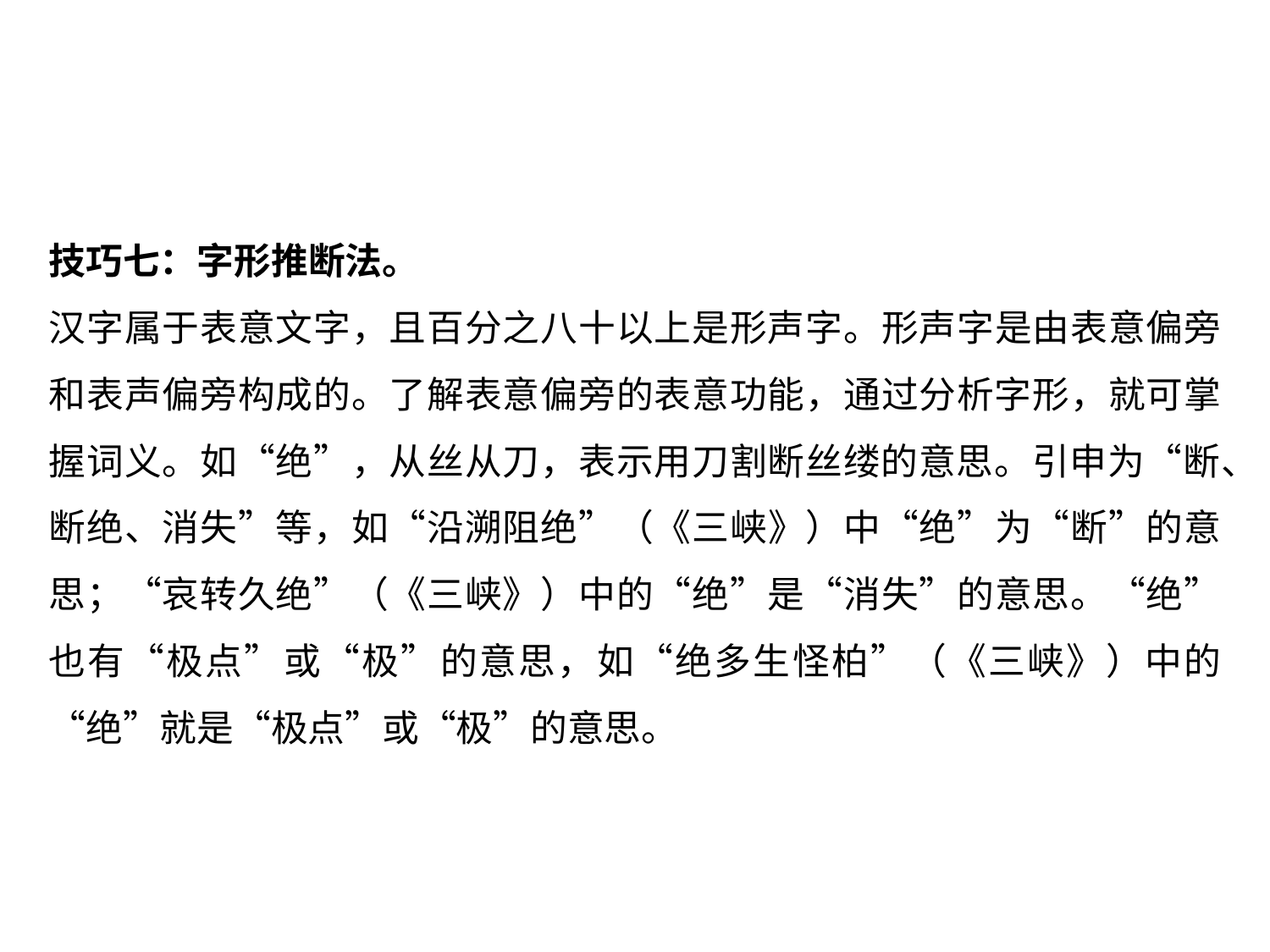

技巧七：字形推断法。
汉字属于表意文字，且百分之八十以上是形声字。形声字是由表意偏旁和表声偏旁构成的。了解表意偏旁的表意功能，通过分析字形，就可掌握词义。如“绝”，从丝从刀，表示用刀割断丝缕的意思。引申为“断、断绝、消失”等，如“沿溯阻绝”（《三峡》）中“绝”为“断”的意思；“哀转久绝”（《三峡》）中的“绝”是“消失”的意思。“绝”也有“极点”或“极”的意思，如“绝多生怪柏”（《三峡》）中的“绝”就是“极点”或“极”的意思。